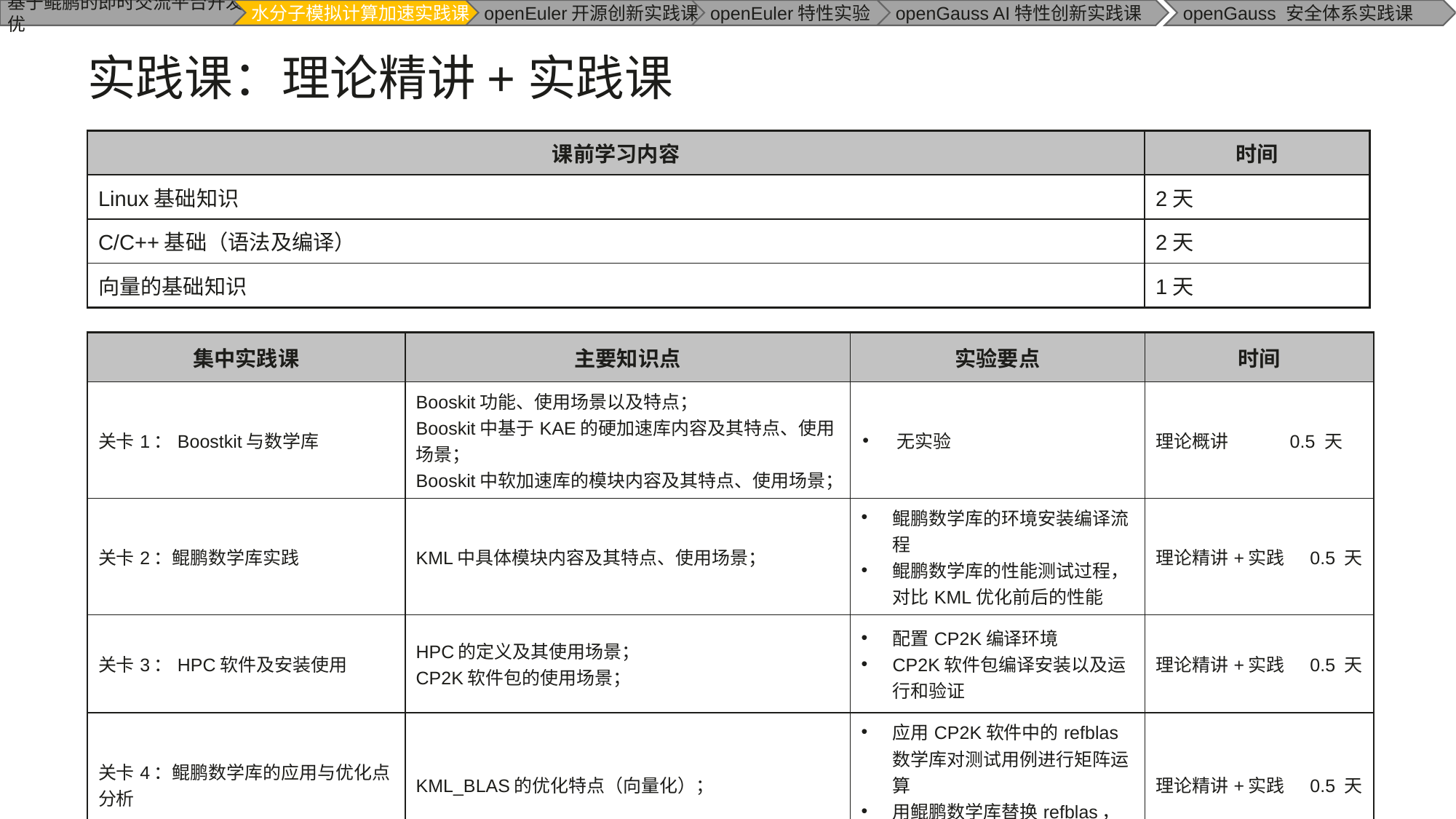

基于鲲鹏的即时交流平台开发及调优
水分子模拟计算加速实践课
openEuler开源创新实践课
openEuler特性实验
openGauss AI特性创新实践课
openGauss 安全体系实践课
# 实践课：理论精讲+实践课
| 课前学习内容 | 时间 |
| --- | --- |
| Linux基础知识 | 2天 |
| C/C++基础（语法及编译） | 2天 |
| 向量的基础知识 | 1天 |
| 集中实践课 | 主要知识点 | 实验要点 | 时间 |
| --- | --- | --- | --- |
| 关卡1：Boostkit与数学库 | Booskit功能、使用场景以及特点； Booskit中基于KAE的硬加速库内容及其特点、使用场景； Booskit中软加速库的模块内容及其特点、使用场景； | 无实验 | 理论概讲 0.5 天 |
| 关卡2：鲲鹏数学库实践 | KML中具体模块内容及其特点、使用场景； | 鲲鹏数学库的环境安装编译流程 鲲鹏数学库的性能测试过程，对比KML优化前后的性能 | 理论精讲+实践 0.5 天 |
| 关卡3：HPC软件及安装使用 | HPC的定义及其使用场景； CP2K软件包的使用场景； | 配置CP2K编译环境 CP2K软件包编译安装以及运行和验证 | 理论精讲+实践 0.5 天 |
| 关卡4：鲲鹏数学库的应用与优化点分析 | KML\_BLAS的优化特点（向量化）； | 应用CP2K软件中的refblas数学库对测试用例进行矩阵运算 用鲲鹏数学库替换refblas，运行后对比计算效果 | 理论精讲+实践 0.5 天 |